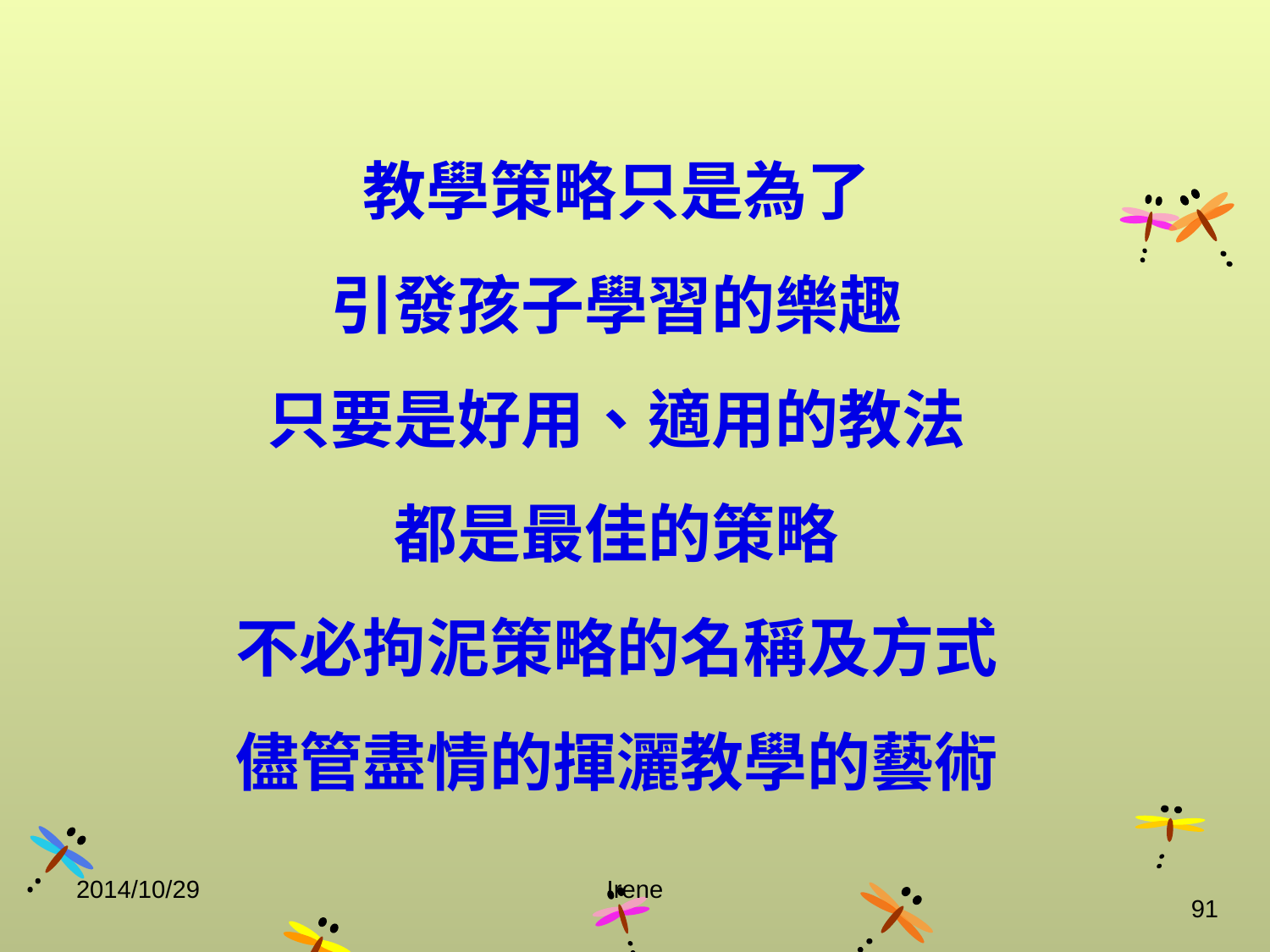

# 教學策略只是為了 引發孩子學習的樂趣 只要是好用、適用的教法 都是最佳的策略 不必拘泥策略的名稱及方式 儘管盡情的揮灑教學的藝術
2014/10/29
Irene